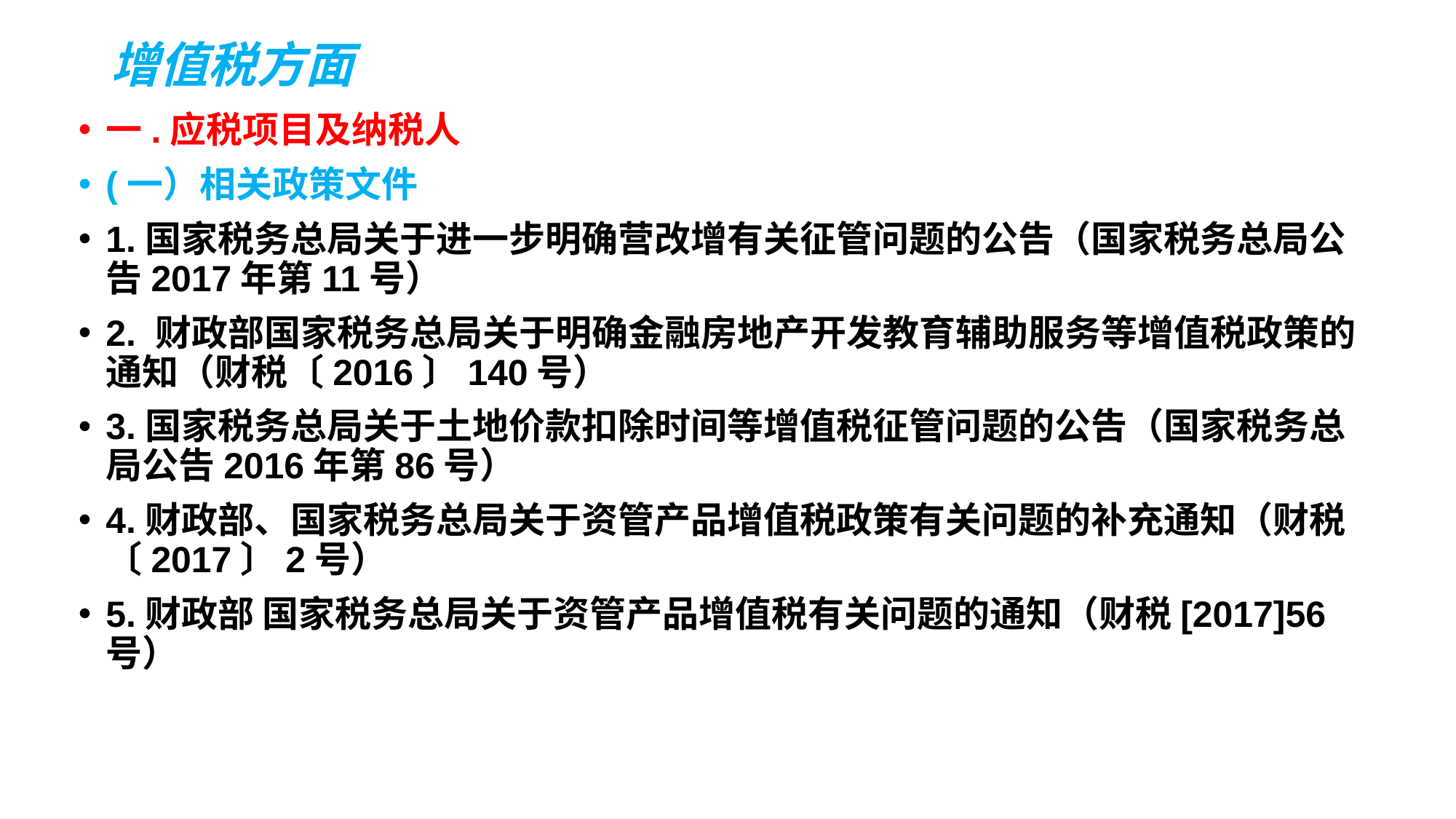

# 增值税方面
一.应税项目及纳税人
(一）相关政策文件
1.国家税务总局关于进一步明确营改增有关征管问题的公告（国家税务总局公告2017年第11号）
2. 财政部国家税务总局关于明确金融房地产开发教育辅助服务等增值税政策的通知（财税〔2016〕140号）
3.国家税务总局关于土地价款扣除时间等增值税征管问题的公告（国家税务总局公告2016年第86号）
4.财政部、国家税务总局关于资管产品增值税政策有关问题的补充通知（财税〔2017〕2号）
5.财政部 国家税务总局关于资管产品增值税有关问题的通知（财税[2017]56号）